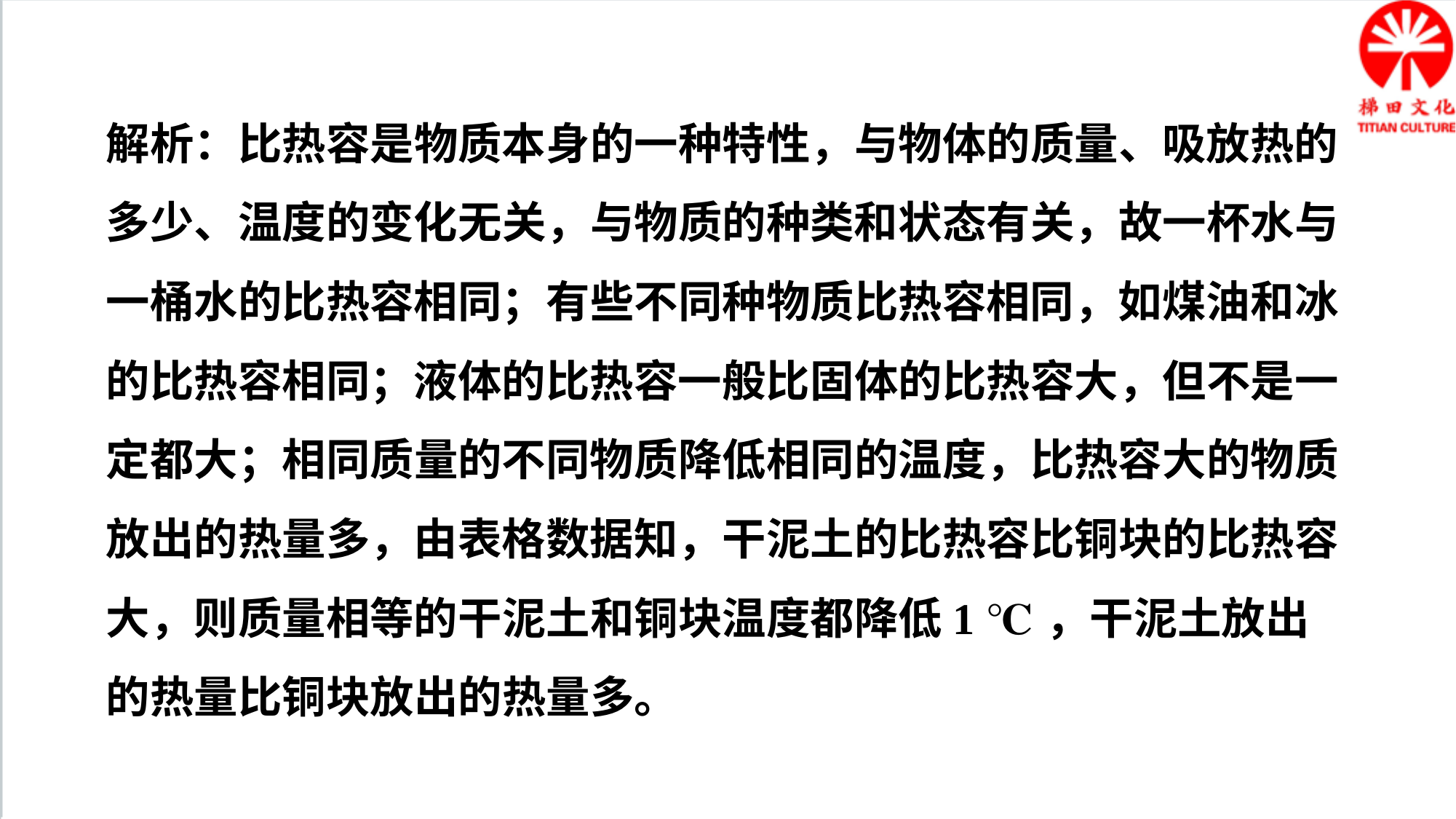

解析：比热容是物质本身的一种特性，与物体的质量、吸放热的多少、温度的变化无关，与物质的种类和状态有关，故一杯水与一桶水的比热容相同；有些不同种物质比热容相同，如煤油和冰的比热容相同；液体的比热容一般比固体的比热容大，但不是一定都大；相同质量的不同物质降低相同的温度，比热容大的物质放出的热量多，由表格数据知，干泥土的比热容比铜块的比热容大，则质量相等的干泥土和铜块温度都降低1 ℃，干泥土放出的热量比铜块放出的热量多。